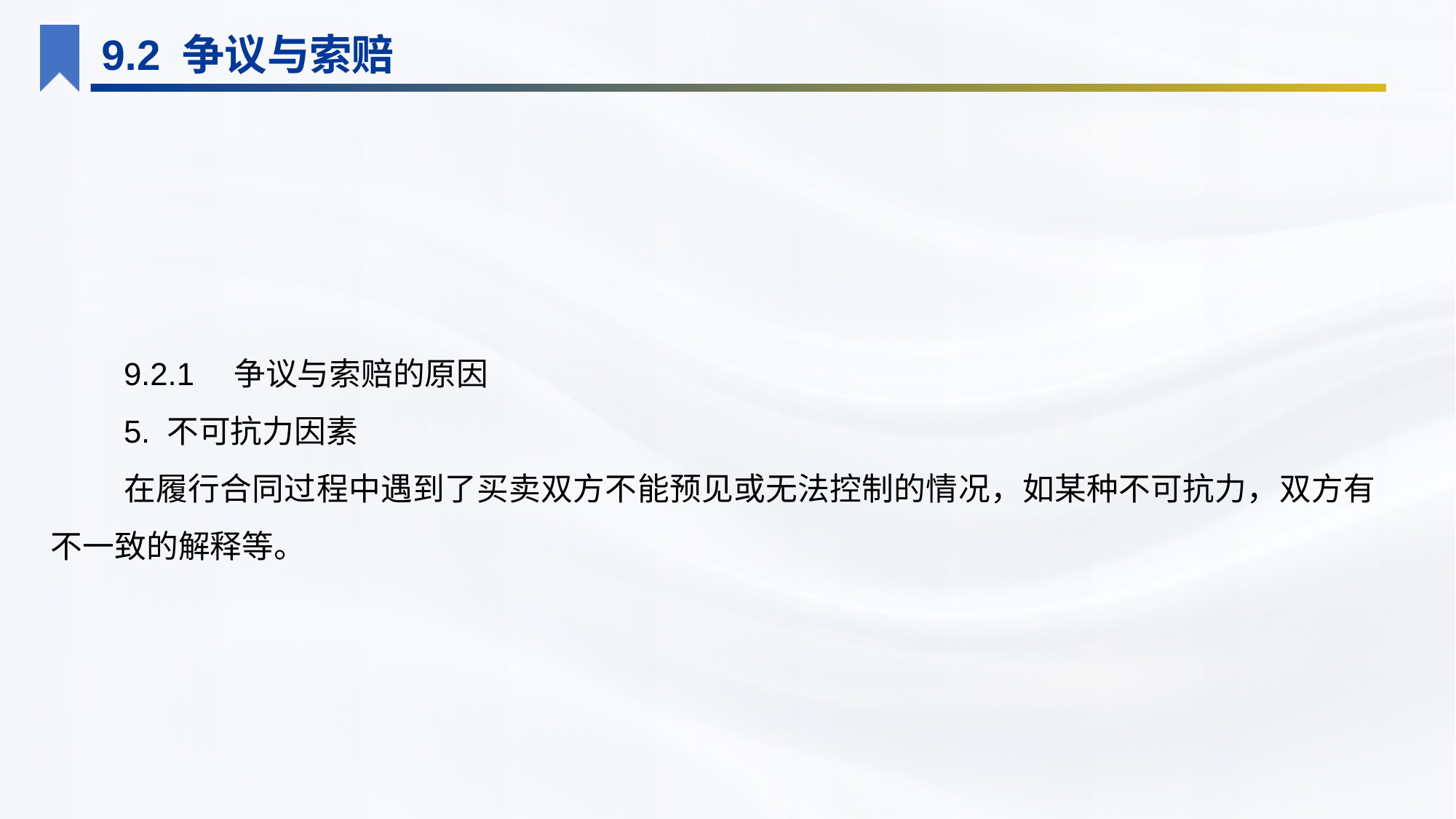

9.2 争议与索赔
9.2.1　争议与索赔的原因
5. 不可抗力因素
在履行合同过程中遇到了买卖双方不能预见或无法控制的情况，如某种不可抗力，双方有不一致的解释等。